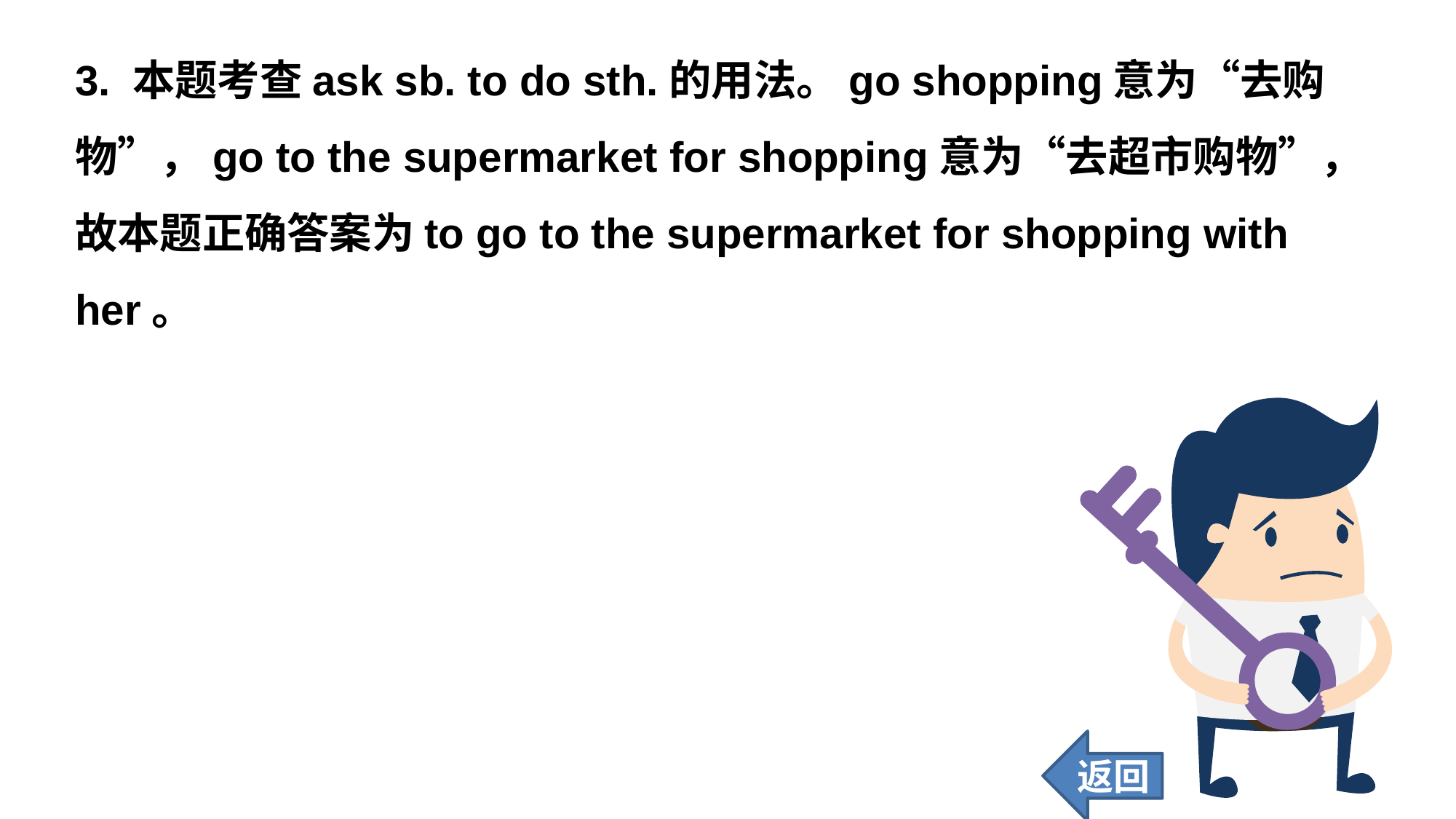

3. 本题考查ask sb. to do sth.的用法。go shopping意为“去购物”，go to the supermarket for shopping意为“去超市购物”，故本题正确答案为to go to the supermarket for shopping with her。

返回
49